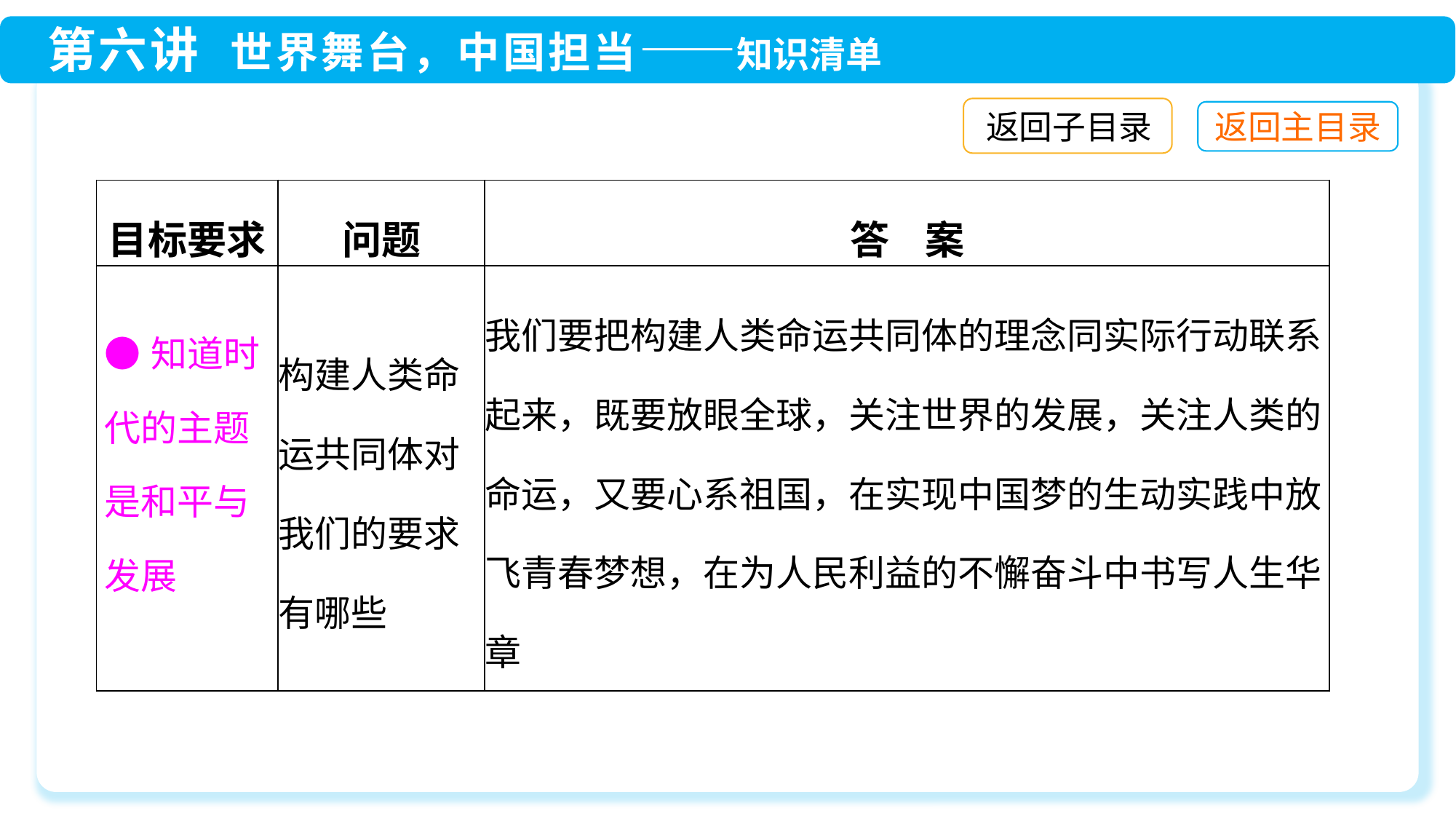

返回子目录
| 目标要求 | 问题 | 答 案 |
| --- | --- | --- |
| ●知道时代的主题是和平与发展 | 构建人类命运共同体对我们的要求有哪些 | 我们要把构建人类命运共同体的理念同实际行动联系起来，既要放眼全球，关注世界的发展，关注人类的命运，又要心系祖国，在实现中国梦的生动实践中放飞青春梦想，在为人民利益的不懈奋斗中书写人生华章 |